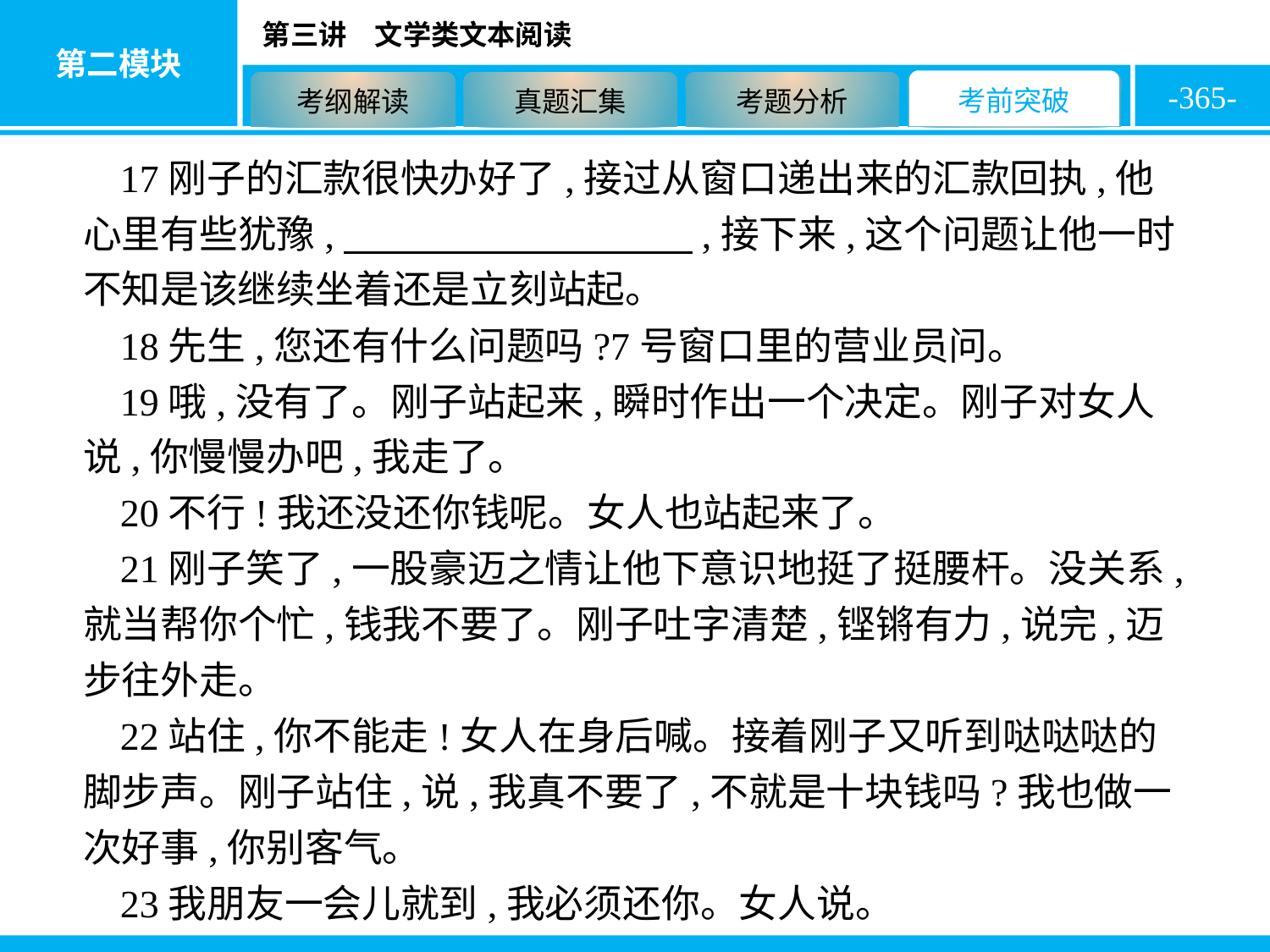

-365-
17刚子的汇款很快办好了,接过从窗口递出来的汇款回执,他心里有些犹豫,　　　　　　　　　,接下来,这个问题让他一时不知是该继续坐着还是立刻站起。
18先生,您还有什么问题吗?7号窗口里的营业员问。
19哦,没有了。刚子站起来,瞬时作出一个决定。刚子对女人说,你慢慢办吧,我走了。
20不行!我还没还你钱呢。女人也站起来了。
21刚子笑了,一股豪迈之情让他下意识地挺了挺腰杆。没关系,就当帮你个忙,钱我不要了。刚子吐字清楚,铿锵有力,说完,迈步往外走。
22站住,你不能走!女人在身后喊。接着刚子又听到哒哒哒的脚步声。刚子站住,说,我真不要了,不就是十块钱吗?我也做一次好事,你别客气。
23我朋友一会儿就到,我必须还你。女人说。